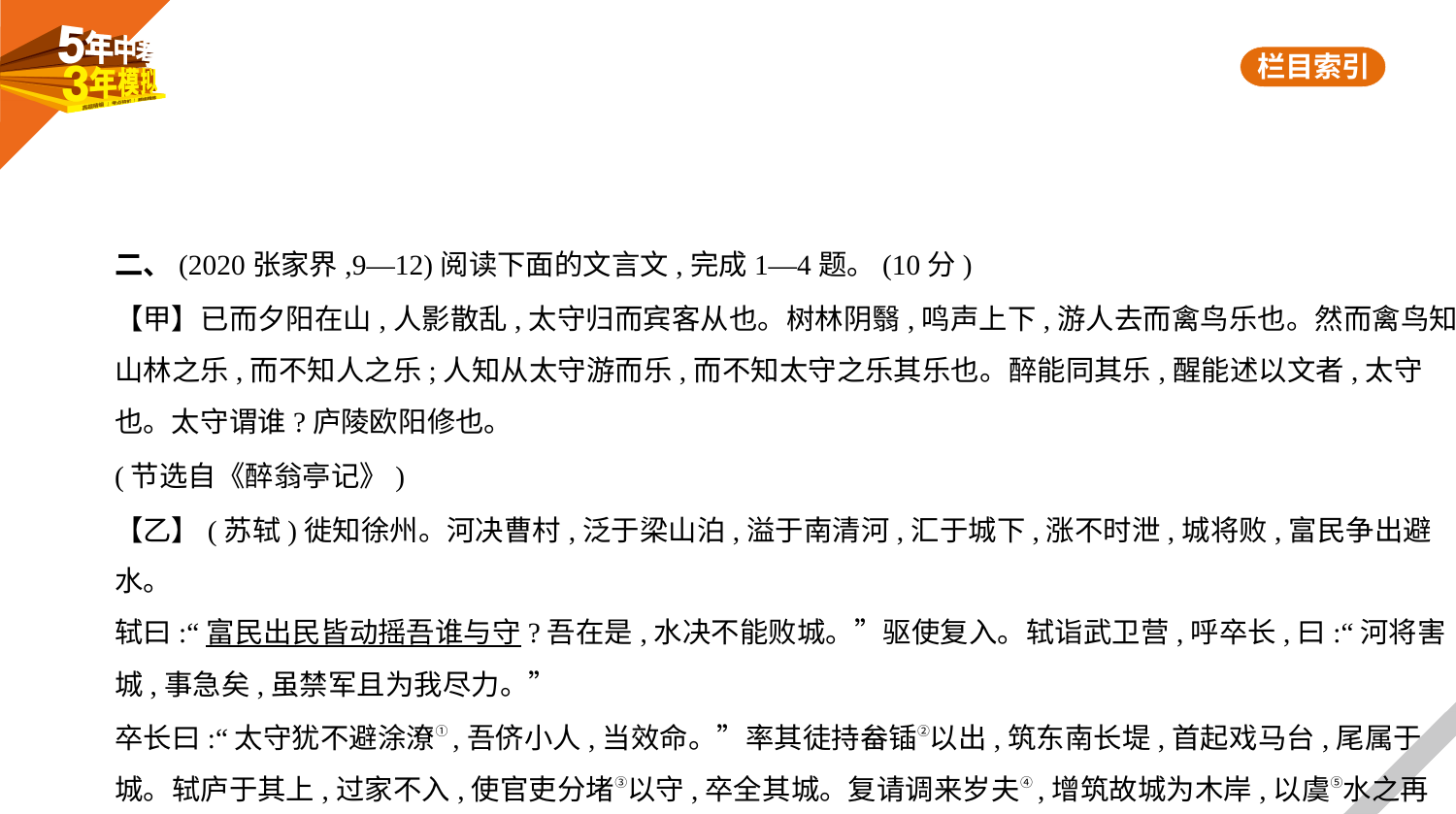

二、(2020张家界,9—12)阅读下面的文言文,完成1—4题。(10分)
【甲】已而夕阳在山,人影散乱,太守归而宾客从也。树林阴翳,鸣声上下,游人去而禽鸟乐也。然而禽鸟知
山林之乐,而不知人之乐;人知从太守游而乐,而不知太守之乐其乐也。醉能同其乐,醒能述以文者,太守
也。太守谓谁?庐陵欧阳修也。
(节选自《醉翁亭记》)
【乙】(苏轼)徙知徐州。河决曹村,泛于梁山泊,溢于南清河,汇于城下,涨不时泄,城将败,富民争出避水。
轼曰:“富民出民皆动摇吾谁与守?吾在是,水决不能败城。”驱使复入。轼诣武卫营,呼卒长,曰:“河将害
城,事急矣,虽禁军且为我尽力。”
卒长曰:“太守犹不避涂潦①,吾侪小人,当效命。”率其徒持畚锸②以出,筑东南长堤,首起戏马台,尾属于
城。轼庐于其上,过家不入,使官吏分堵③以守,卒全其城。复请调来岁夫④,增筑故城为木岸,以虞⑤水之再